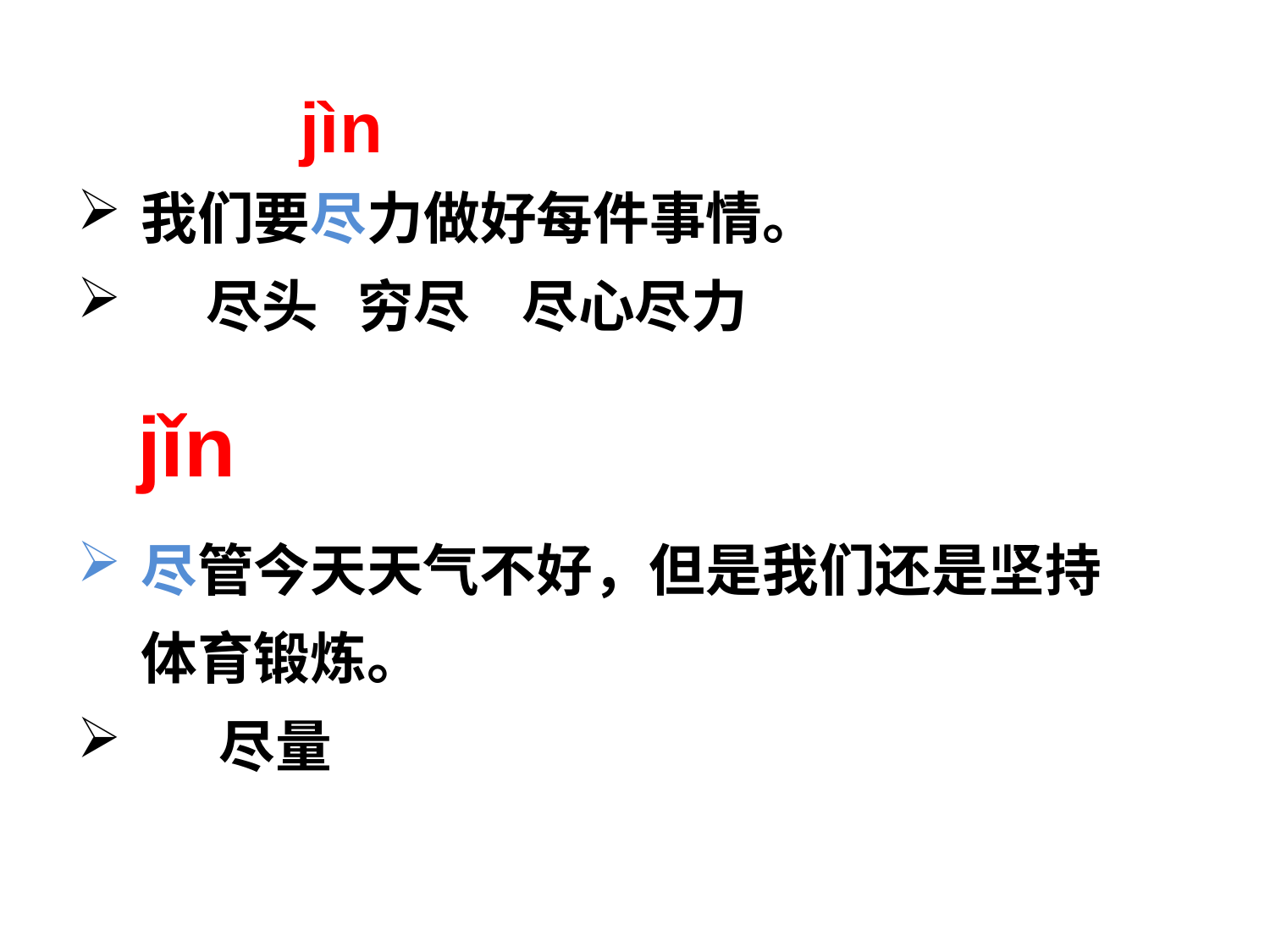

jìn
我们要尽力做好每件事情。
    尽头   穷尽    尽心尽力

尽管今天天气不好，但是我们还是坚持体育锻炼。
     尽量
jǐn